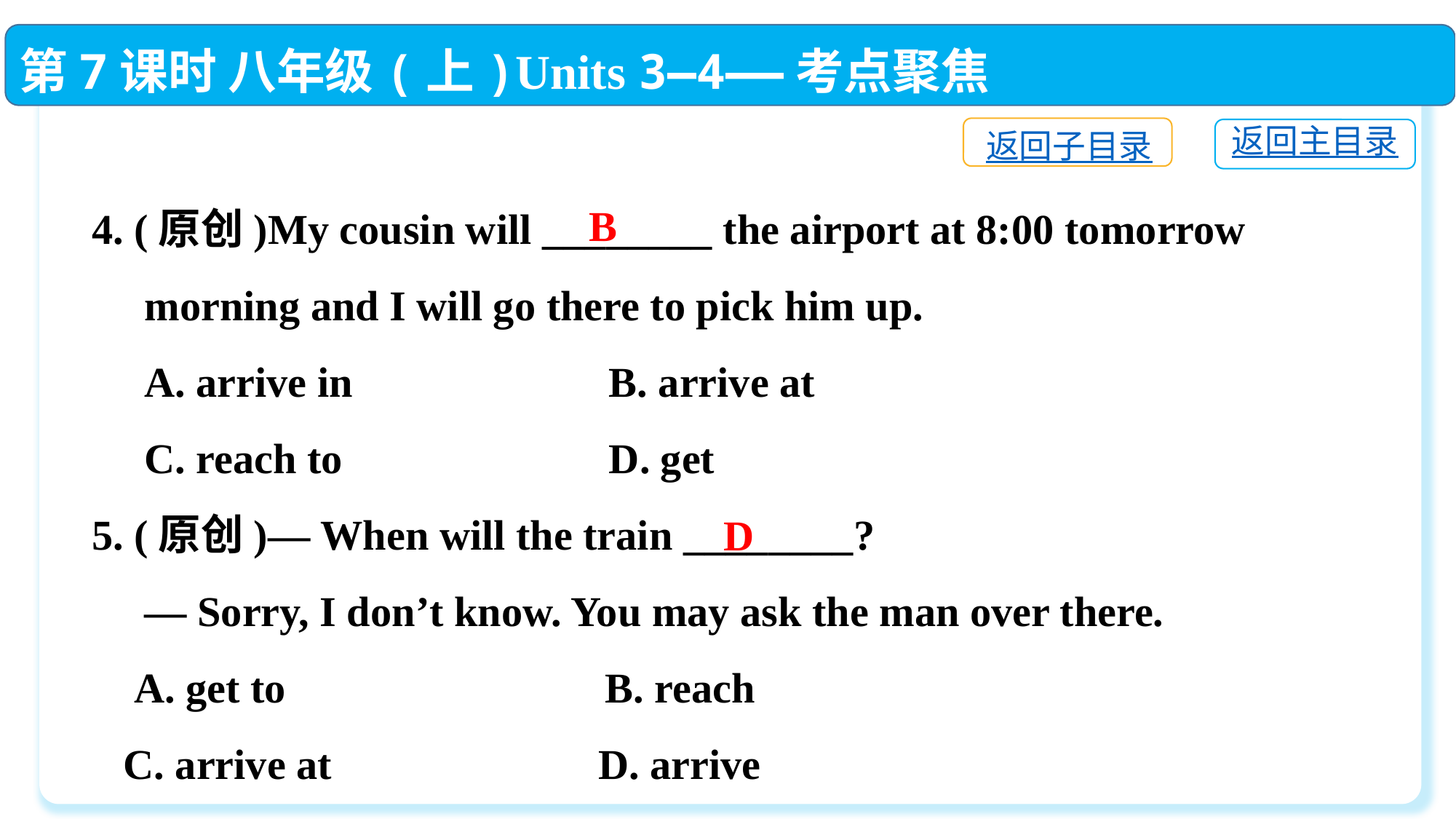

第7课时 八年级(上)Units 3—4——考点聚焦

返回子目录
返回主目录
4. (原创)My cousin will ________ the airport at 8:00 tomorrow
     morning and I will go there to pick him up.
     A. arrive in	                  B. arrive at
     C. reach to	                  D. get
5. (原创)— When will the train ________?
     — Sorry, I don’t know. You may ask the man over there.
    A. get to	                            B. reach
   C. arrive at	                 D. arrive
B

D